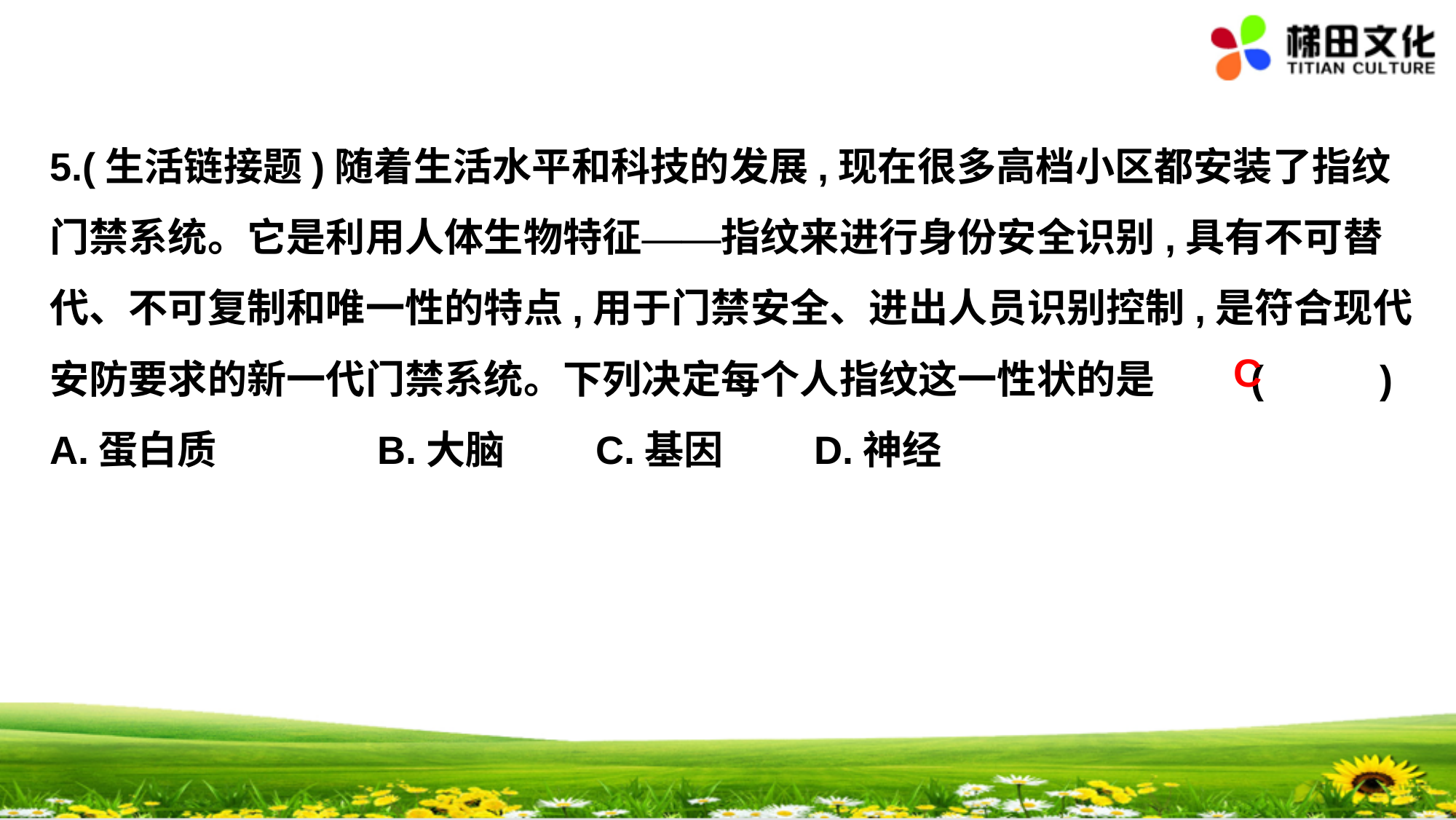

5.(生活链接题)随着生活水平和科技的发展,现在很多高档小区都安装了指纹
门禁系统。它是利用人体生物特征——指纹来进行身份安全识别,具有不可替
代、不可复制和唯一性的特点,用于门禁安全、进出人员识别控制,是符合现代
安防要求的新一代门禁系统。下列决定每个人指纹这一性状的是	(　  　)
A.蛋白质　　	B.大脑　　	C.基因　　	D.神经
C